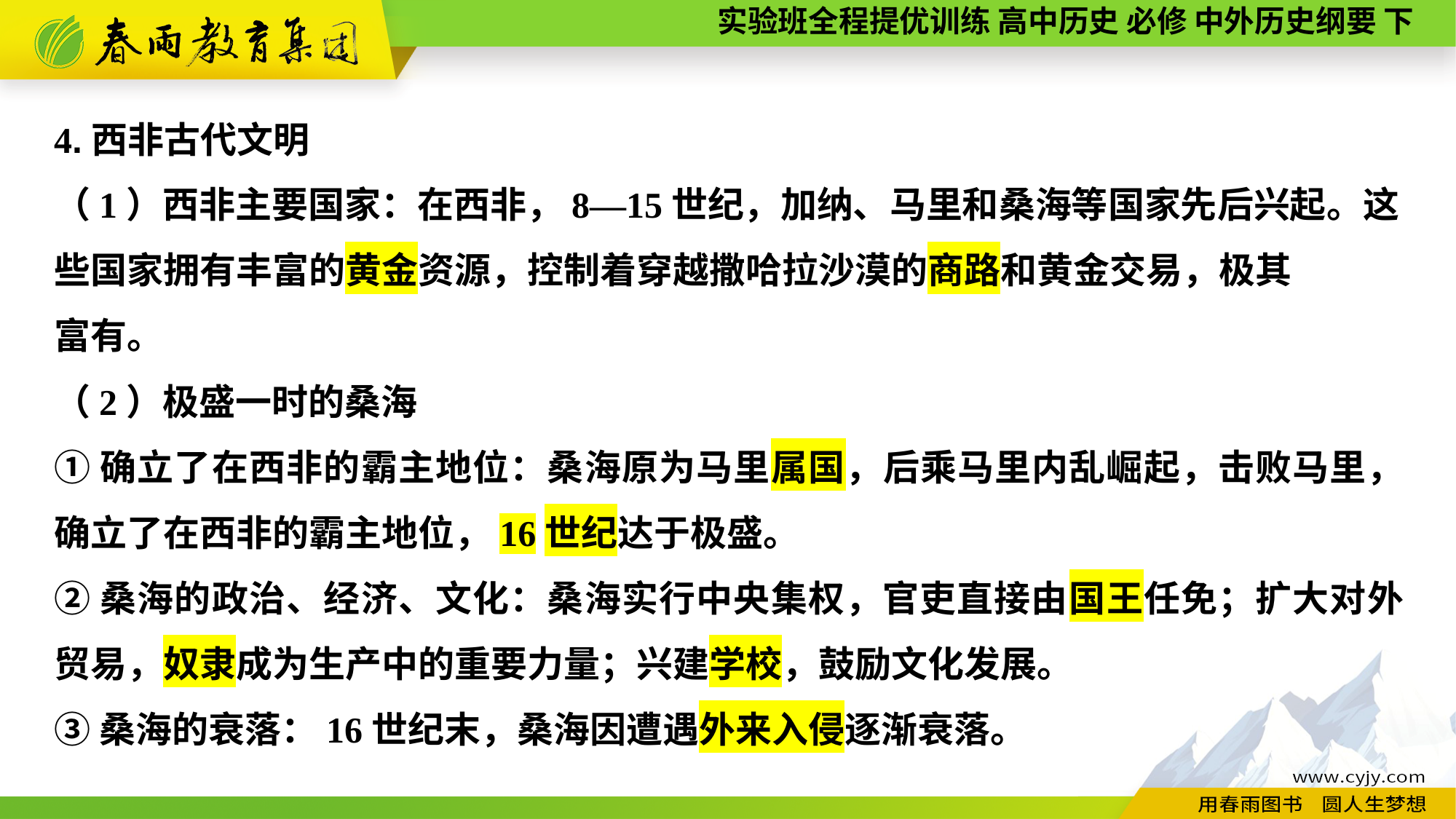

4.西非古代文明
（1）西非主要国家：在西非，8—15世纪，加纳、马里和桑海等国家先后兴起。这些国家拥有丰富的黄金资源，控制着穿越撒哈拉沙漠的商路和黄金交易，极其
富有。
（2）极盛一时的桑海
①确立了在西非的霸主地位：桑海原为马里属国，后乘马里内乱崛起，击败马里，确立了在西非的霸主地位，16世纪达于极盛。
②桑海的政治、经济、文化：桑海实行中央集权，官吏直接由国王任免；扩大对外贸易，奴隶成为生产中的重要力量；兴建学校，鼓励文化发展。
③桑海的衰落：16世纪末，桑海因遭遇外来入侵逐渐衰落。